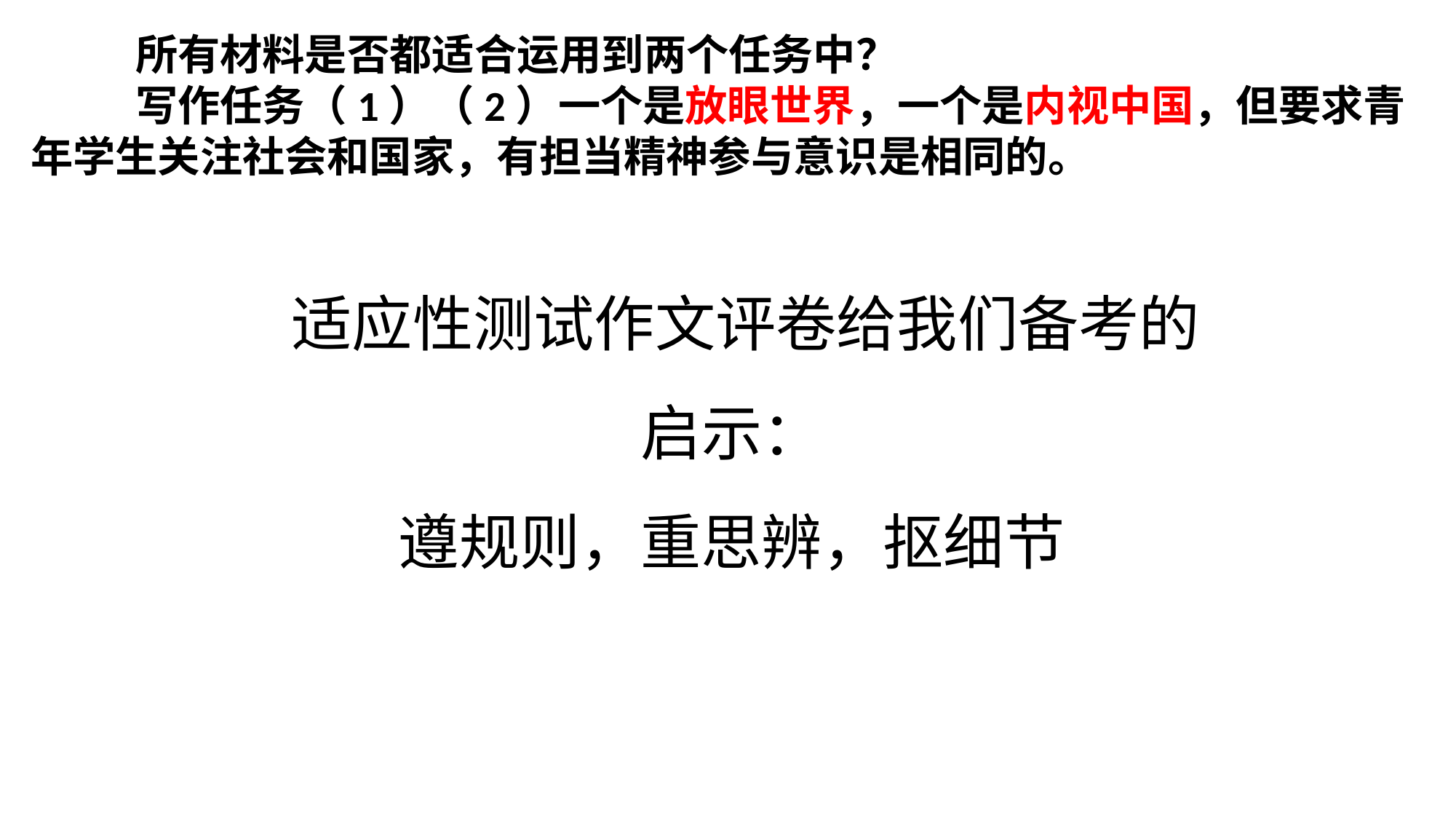

所有材料是否都适合运用到两个任务中？
        写作任务（1）（2）一个是放眼世界，一个是内视中国，但要求青年学生关注社会和国家，有担当精神参与意识是相同的。
 适应性测试作文评卷给我们备考的启示：
遵规则，重思辨，抠细节
，抠细节